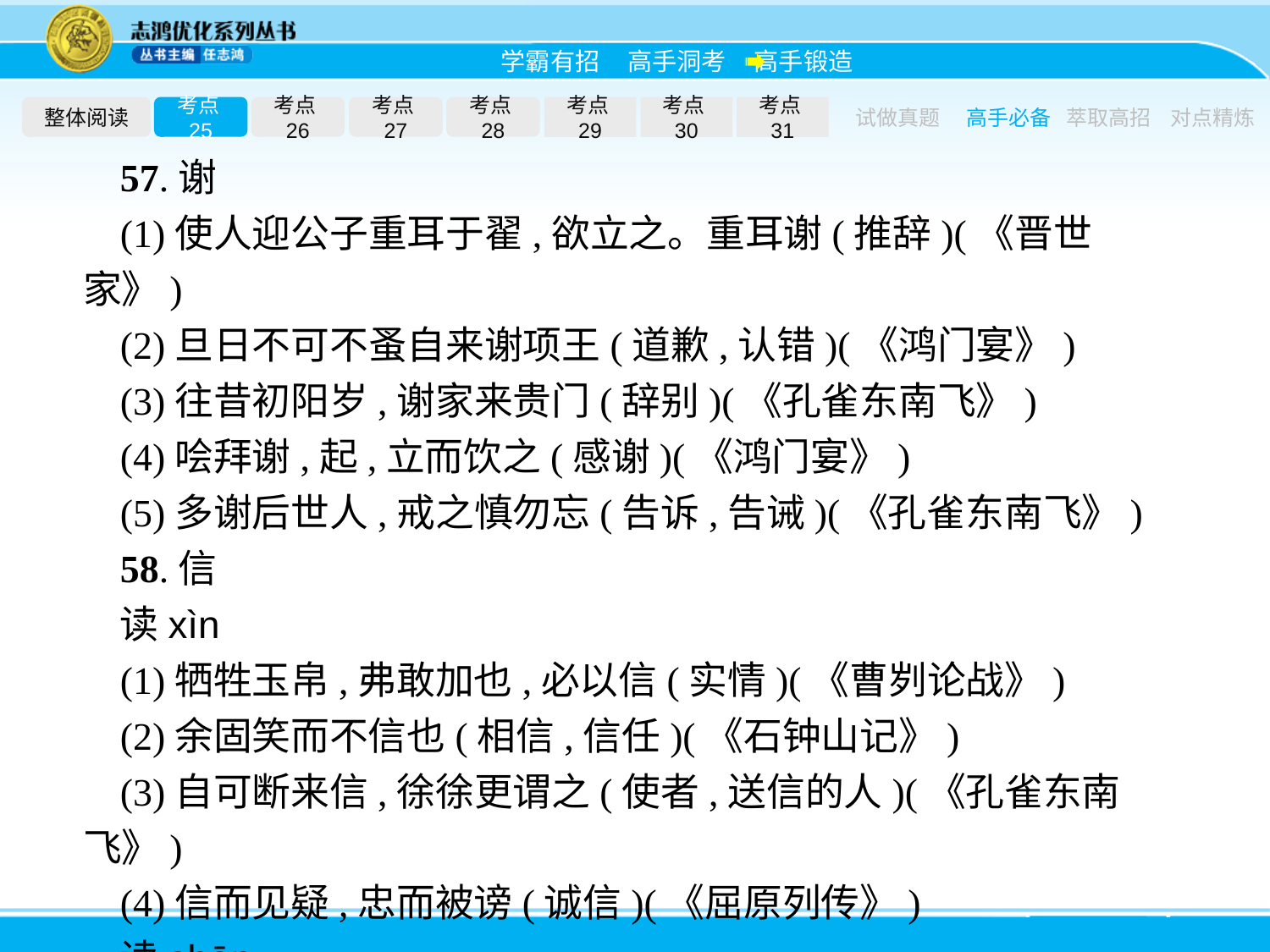

整体阅读
考点25
考点26
考点27
考点28
考点29
考点30
考点31
试做真题
高手必备
萃取高招
对点精炼
57.谢
(1)使人迎公子重耳于翟,欲立之。重耳谢(推辞)(《晋世家》)
(2)旦日不可不蚤自来谢项王(道歉,认错)(《鸿门宴》)
(3)往昔初阳岁,谢家来贵门(辞别)(《孔雀东南飞》)
(4)哙拜谢,起,立而饮之(感谢)(《鸿门宴》)
(5)多谢后世人,戒之慎勿忘(告诉,告诫)(《孔雀东南飞》)
58.信
读xìn
(1)牺牲玉帛,弗敢加也,必以信(实情)(《曹刿论战》)
(2)余固笑而不信也(相信,信任)(《石钟山记》)
(3)自可断来信,徐徐更谓之(使者,送信的人)(《孔雀东南飞》)
(4)信而见疑,忠而被谤(诚信)(《屈原列传》)
读shēn
欲信大义于天下(通“伸”,伸张)(《诸葛亮传》)